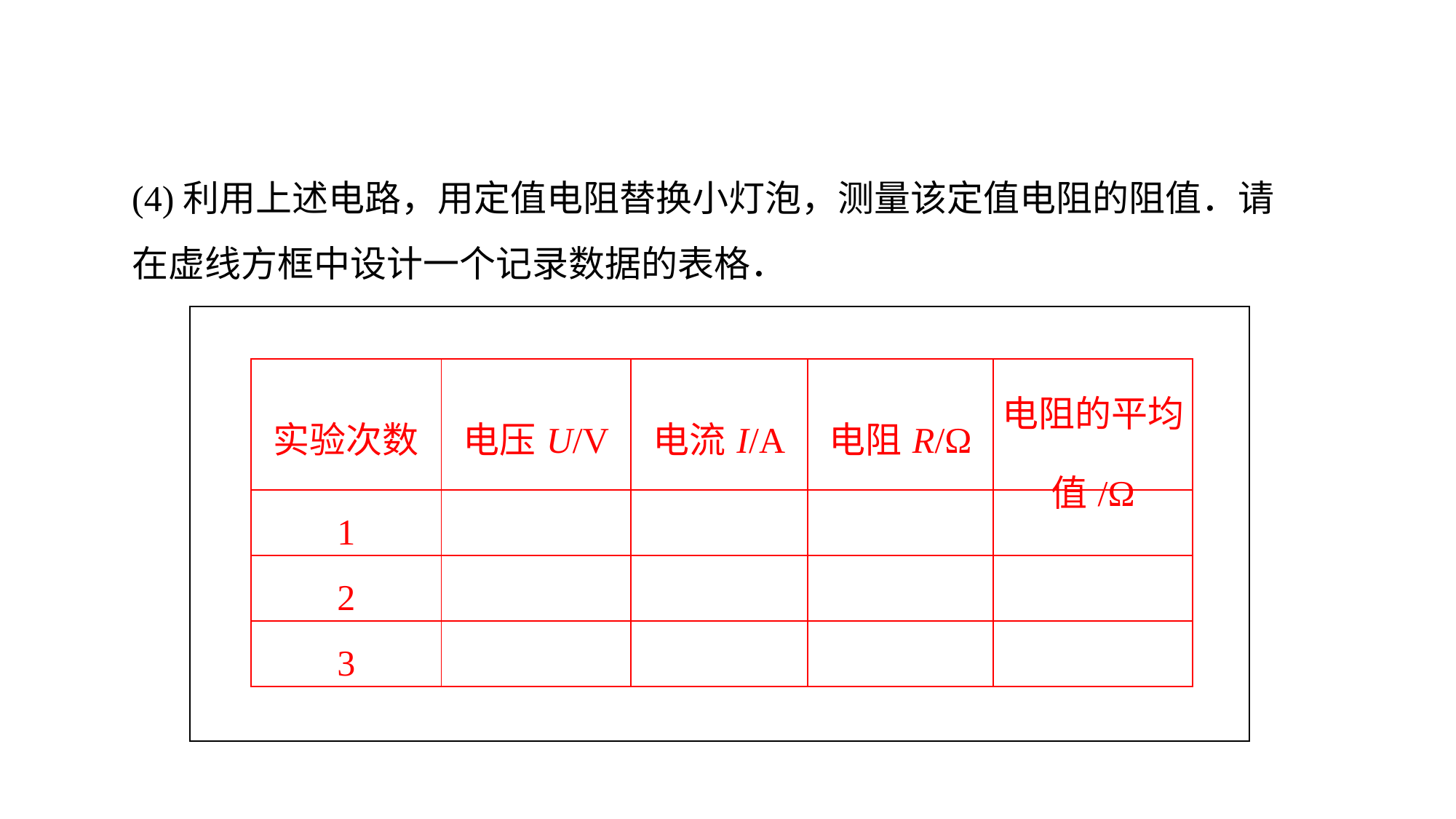

(4)利用上述电路，用定值电阻替换小灯泡，测量该定值电阻的阻值．请在虚线方框中设计一个记录数据的表格．

| 实验次数 | 电压U/V | 电流I/A | 电阻R/Ω | 电阻的平均值/Ω |
| --- | --- | --- | --- | --- |
| 1 |  |  |  |  |
| 2 |  |  |  |  |
| 3 |  |  |  |  |